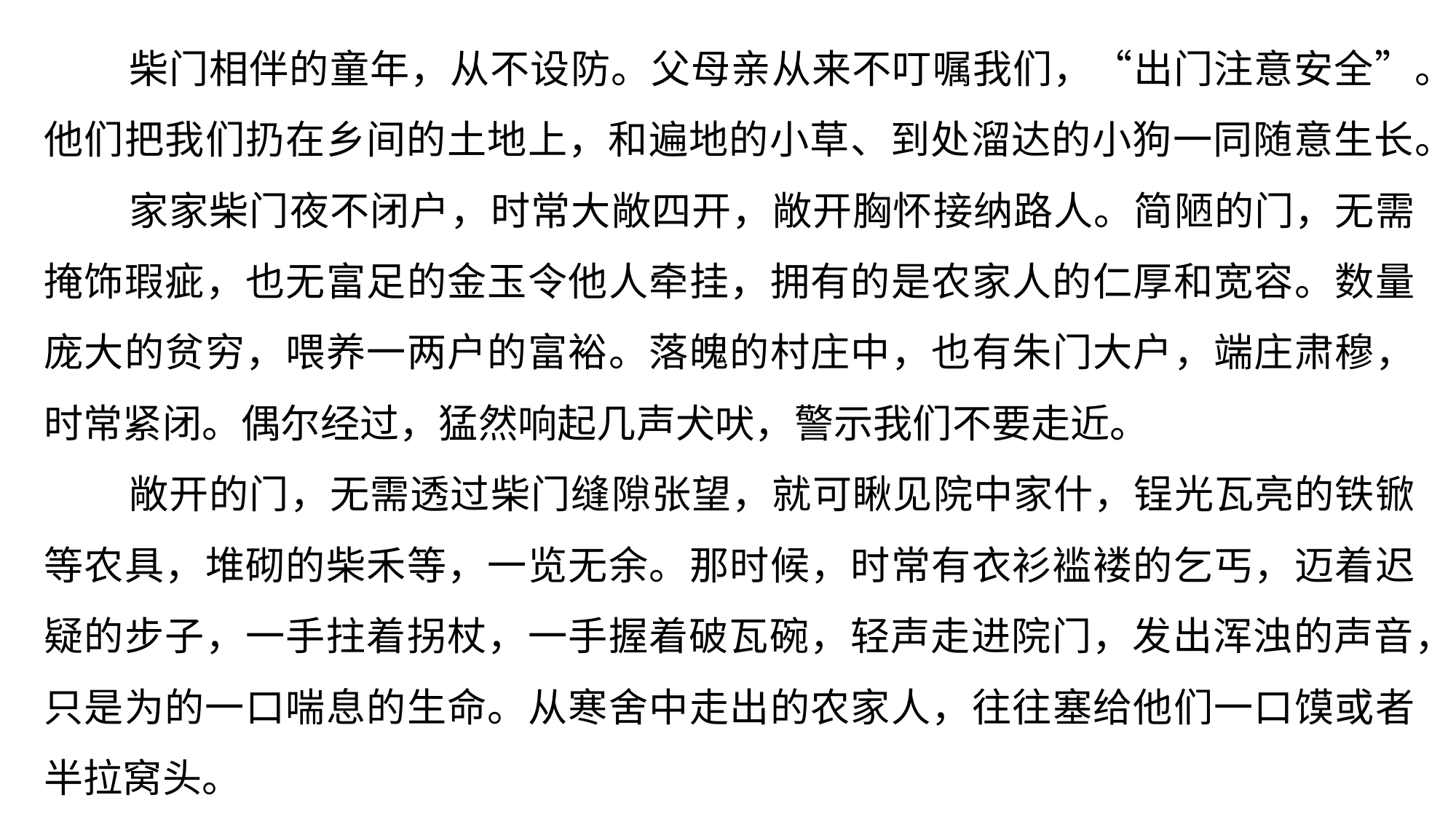

柴门相伴的童年，从不设防。父母亲从来不叮嘱我们，“出门注意安全”。他们把我们扔在乡间的土地上，和遍地的小草、到处溜达的小狗一同随意生长。
家家柴门夜不闭户，时常大敞四开，敞开胸怀接纳路人。简陋的门，无需掩饰瑕疵，也无富足的金玉令他人牵挂，拥有的是农家人的仁厚和宽容。数量庞大的贫穷，喂养一两户的富裕。落魄的村庄中，也有朱门大户，端庄肃穆，时常紧闭。偶尔经过，猛然响起几声犬吠，警示我们不要走近。
敞开的门，无需透过柴门缝隙张望，就可瞅见院中家什，锃光瓦亮的铁锨等农具，堆砌的柴禾等，一览无余。那时候，时常有衣衫褴褛的乞丐，迈着迟疑的步子，一手拄着拐杖，一手握着破瓦碗，轻声走进院门，发出浑浊的声音，只是为的一口喘息的生命。从寒舍中走出的农家人，往往塞给他们一口馍或者半拉窝头。